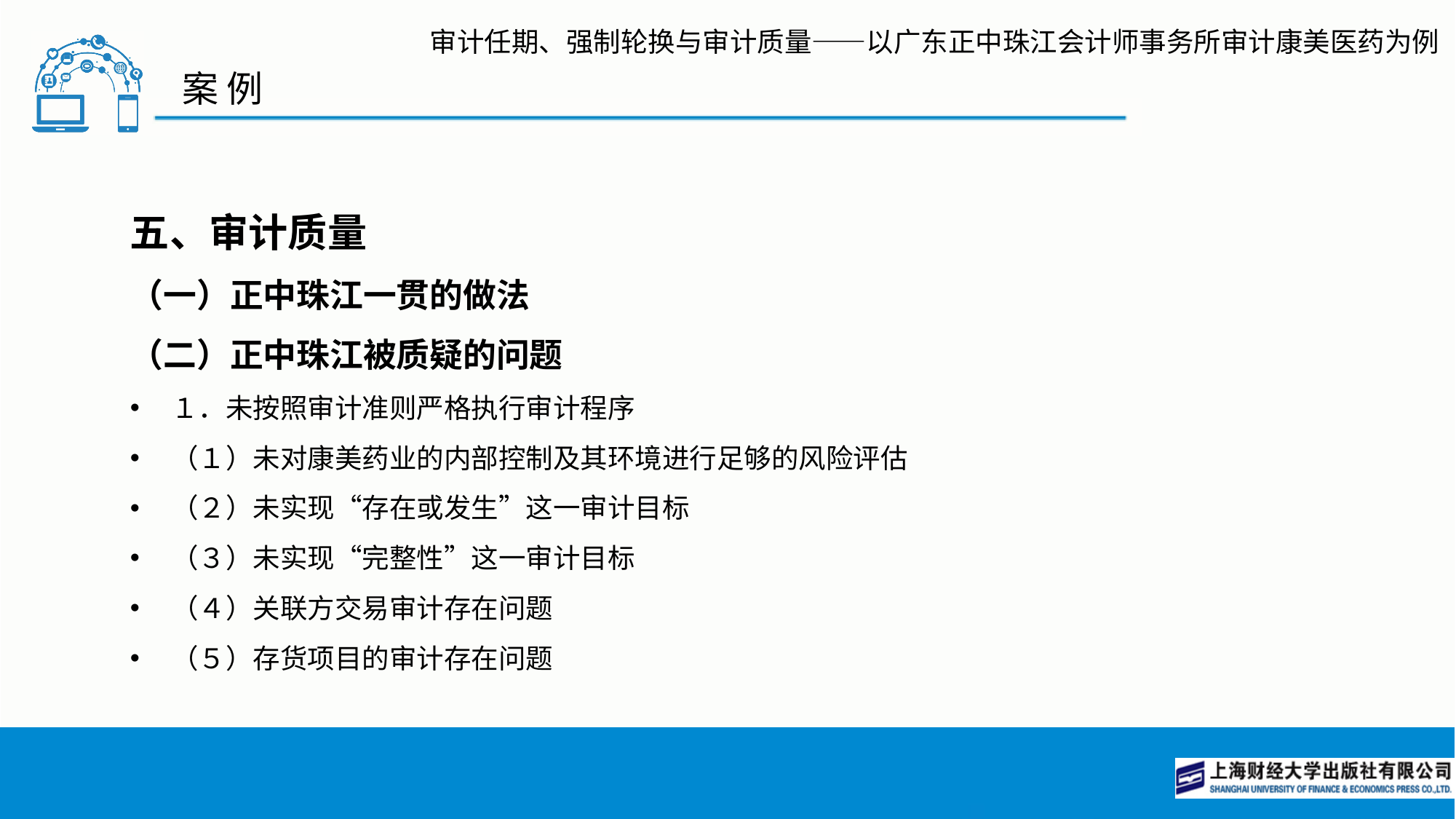

审计任期、强制轮换与审计质量——以广东正中珠江会计师事务所审计康美医药为例
# 案 例
五、审计质量
（一）正中珠江一贯的做法
（二）正中珠江被质疑的问题
１．未按照审计准则严格执行审计程序
（１）未对康美药业的内部控制及其环境进行足够的风险评估
（２）未实现“存在或发生”这一审计目标
（３）未实现“完整性”这一审计目标
（４）关联方交易审计存在问题
（５）存货项目的审计存在问题